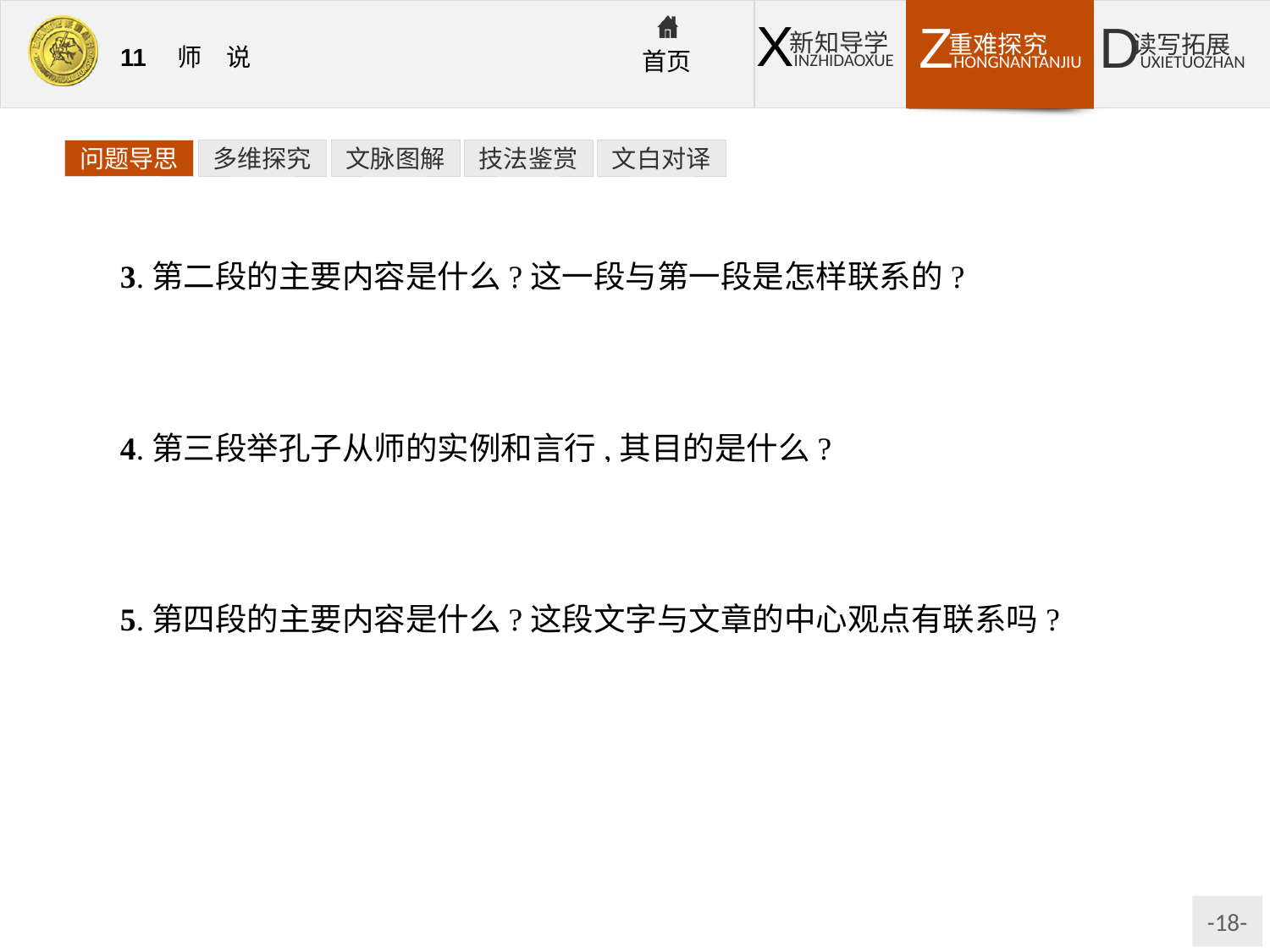

问题导思
多维探究
文脉图解
技法鉴赏
文白对译
3.第二段的主要内容是什么?这一段与第一段是怎样联系的?
提示:本段以第一段为立论根据,批判当时士大夫耻于从师的不良风气。通过针砭时弊,又从反面论证了第一段所提出的观点,说明从师的必要性。
4.第三段举孔子从师的实例和言行,其目的是什么?
提示:以孔子从师为范例,既照应“古之学者必有师”,又进一步阐明从师的必要和“道之所存,师之所存”的道理。
5.第四段的主要内容是什么?这段文字与文章的中心观点有联系吗?
提示:这段文字说明了作《师说》的原因。是继第三段引“古之圣人”孔子从师的范例之后,对后辈李蟠的勉励,也是对当时求学之人的号召。